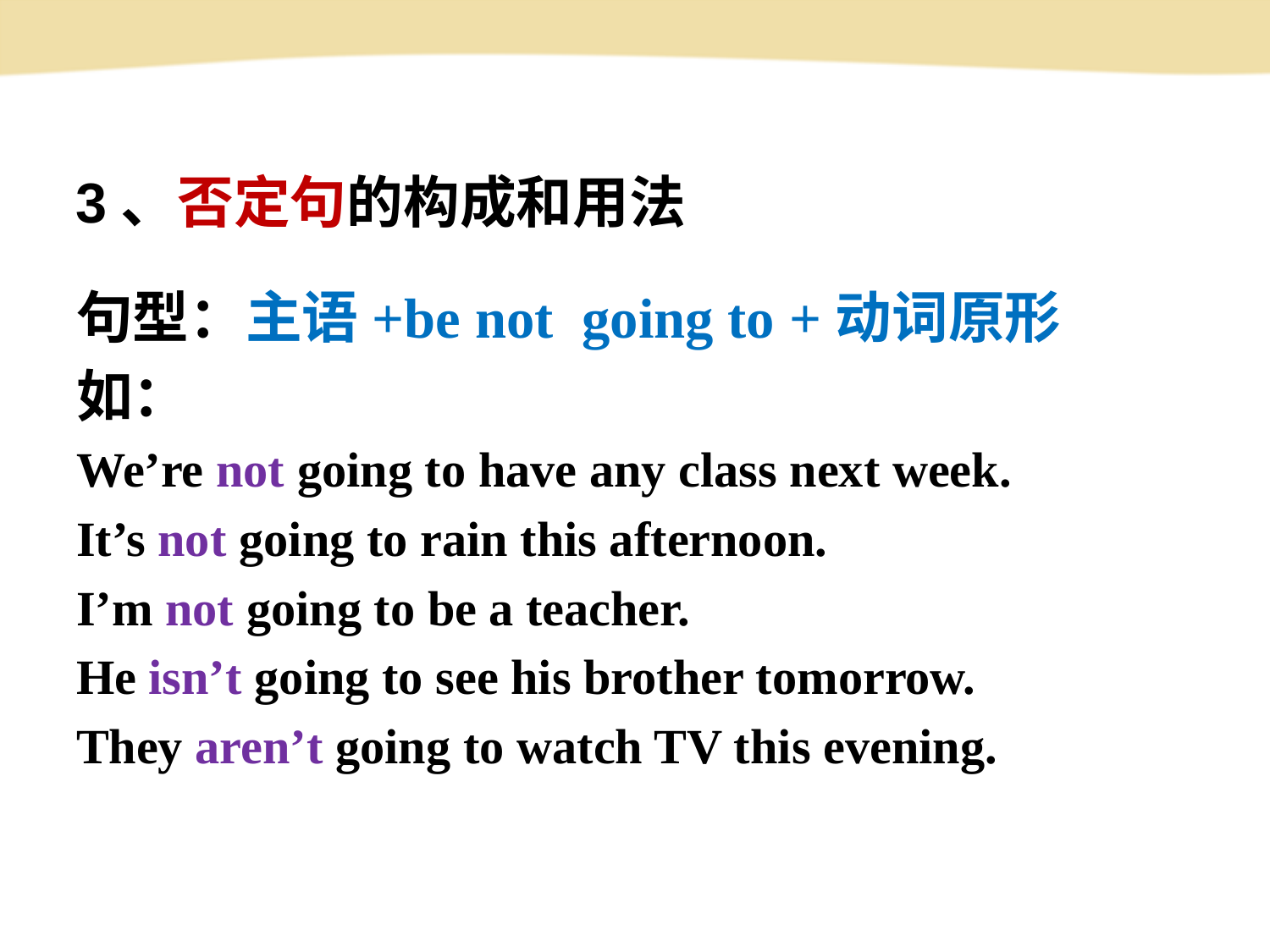

# 3、否定句的构成和用法
句型：主语+be not  going to +动词原形
如：
We’re not going to have any class next week.
It’s not going to rain this afternoon.
I’m not going to be a teacher.
He isn’t going to see his brother tomorrow.
They aren’t going to watch TV this evening.